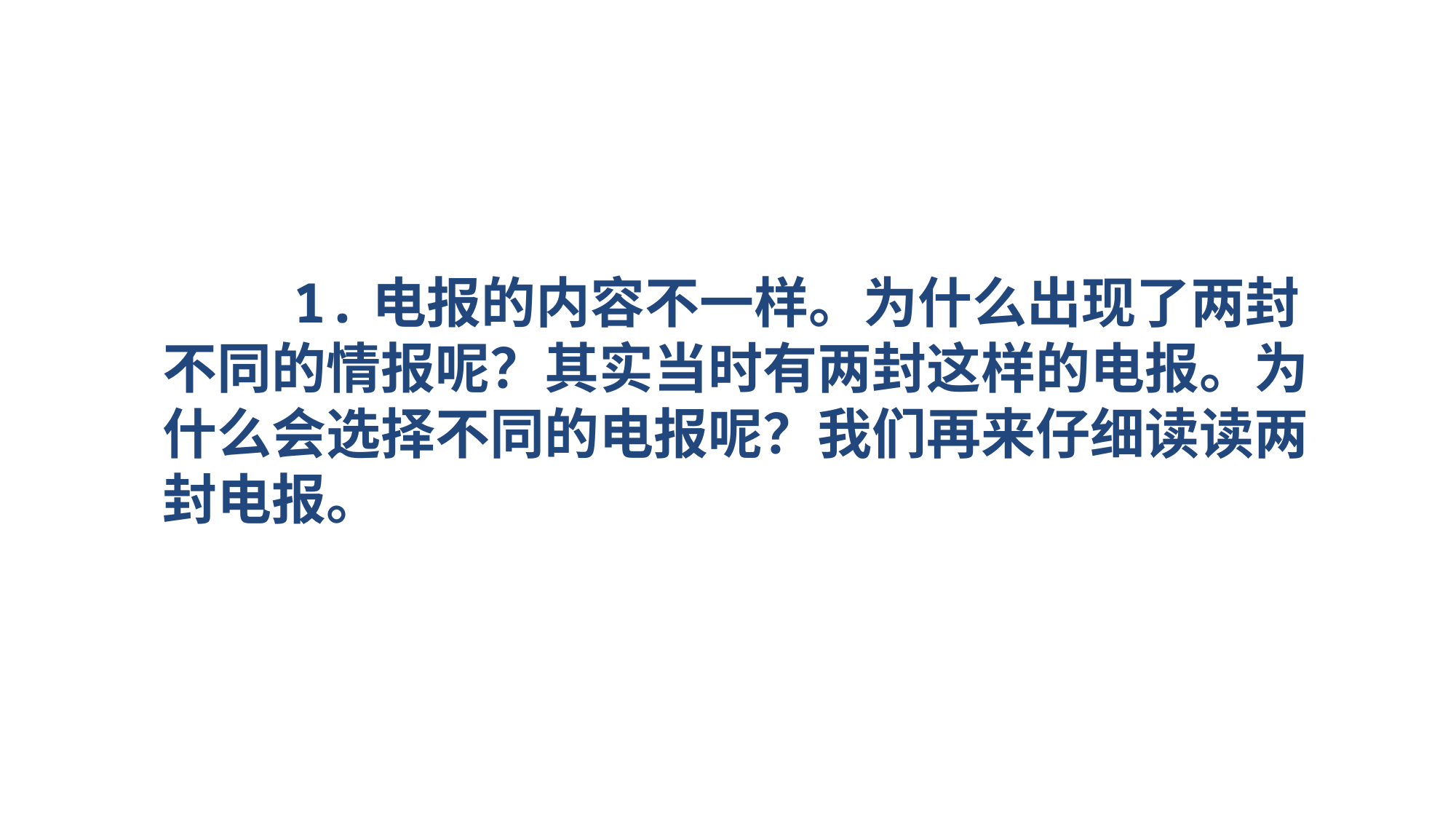

1.电报的内容不一样。为什么出现了两封不同的情报呢？其实当时有两封这样的电报。为什么会选择不同的电报呢？我们再来仔细读读两封电报。